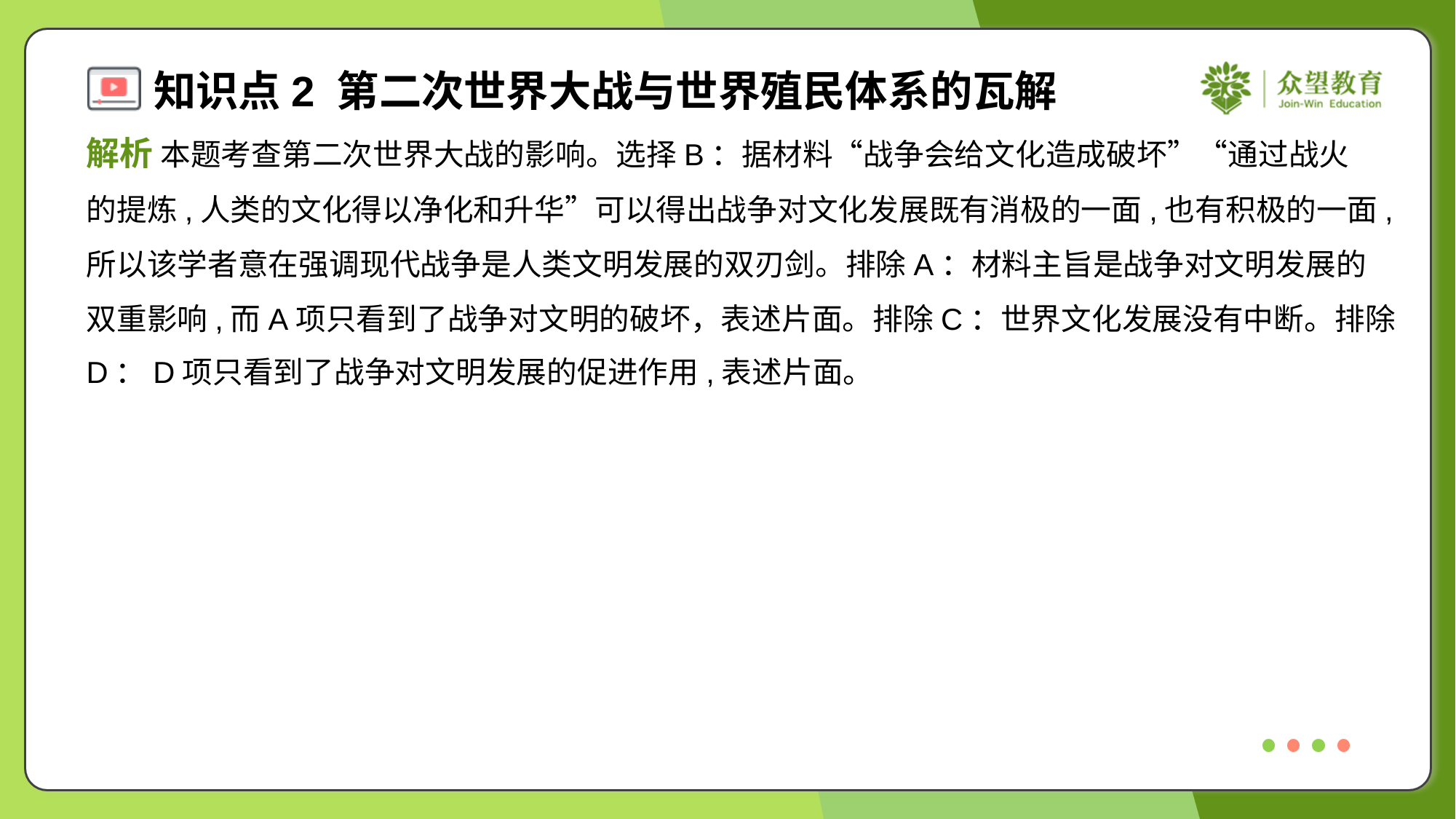

解析 本题考查第二次世界大战的影响。选择B：据材料“战争会给文化造成破坏”“通过战火
的提炼,人类的文化得以净化和升华”可以得出战争对文化发展既有消极的一面,也有积极的一面,
所以该学者意在强调现代战争是人类文明发展的双刃剑。排除A：材料主旨是战争对文明发展的
双重影响,而A项只看到了战争对文明的破坏，表述片面。排除C：世界文化发展没有中断。排除
D：D项只看到了战争对文明发展的促进作用,表述片面。